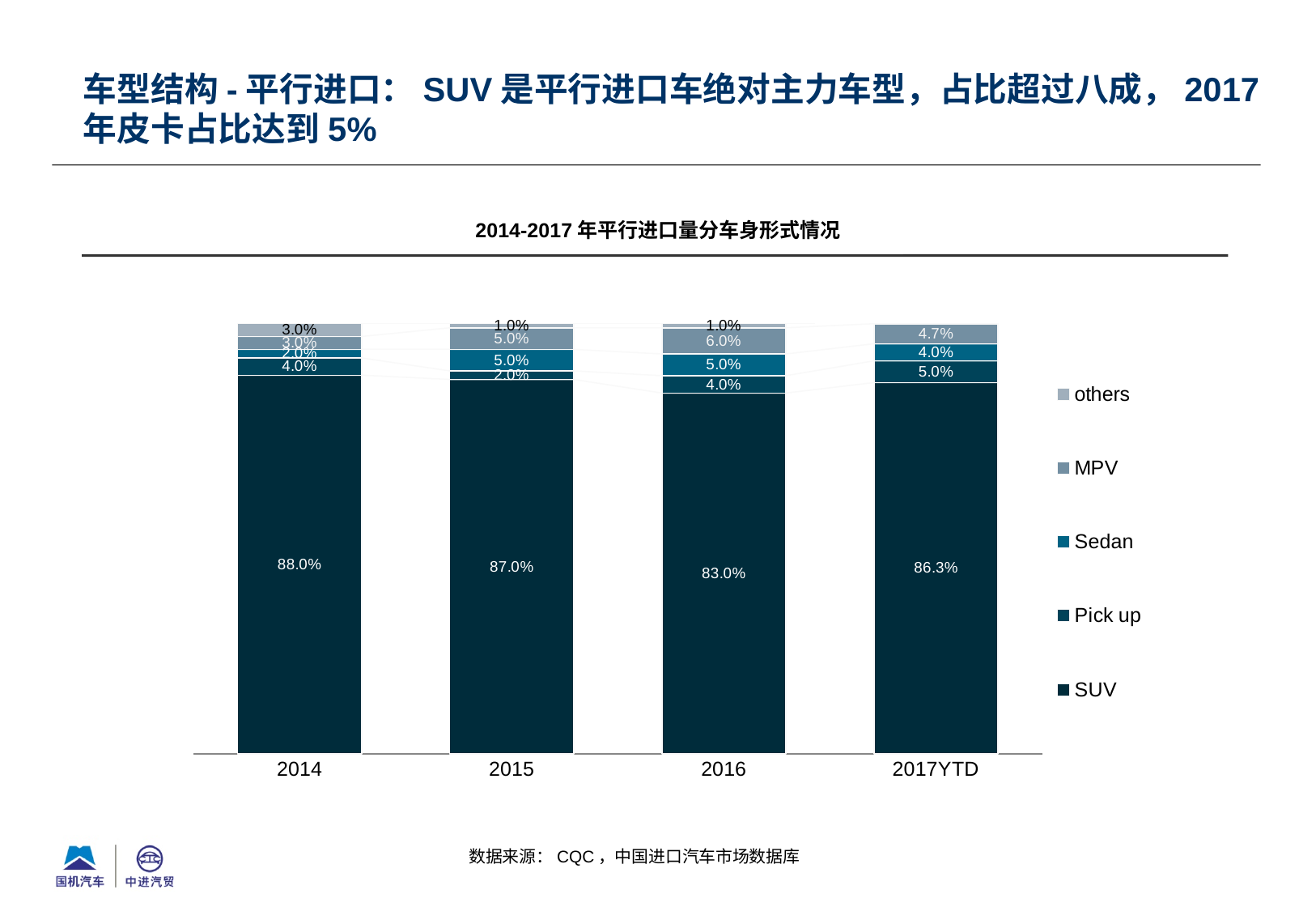

车型结构-平行进口：SUV是平行进口车绝对主力车型，占比超过八成，2017年皮卡占比达到5%
2014-2017年平行进口量分车身形式情况

### Chart

| Category | SUV | Pick up | Sedan | MPV | others |
|---|---|---|---|---|---|
| 2014 | 0.88 | 0.04000000000000002 | 0.02000000000000001 | 0.030000000000000002 | 0.030000000000000002 |
| 2015 | 0.8700000000000004 | 0.02000000000000001 | 0.05 | 0.05 | 0.010000000000000005 |
| 2016 | 0.8300000000000004 | 0.04000000000000002 | 0.05 | 0.06000000000000003 | 0.010000000000000005 |
| 2017YTD | 0.8628912819740446 | 0.05040540201320382 | 0.03971182568968548 | 0.046539649069960054 | 0.00045184125310640874 |
数据来源：CQC，中国进口汽车市场数据库